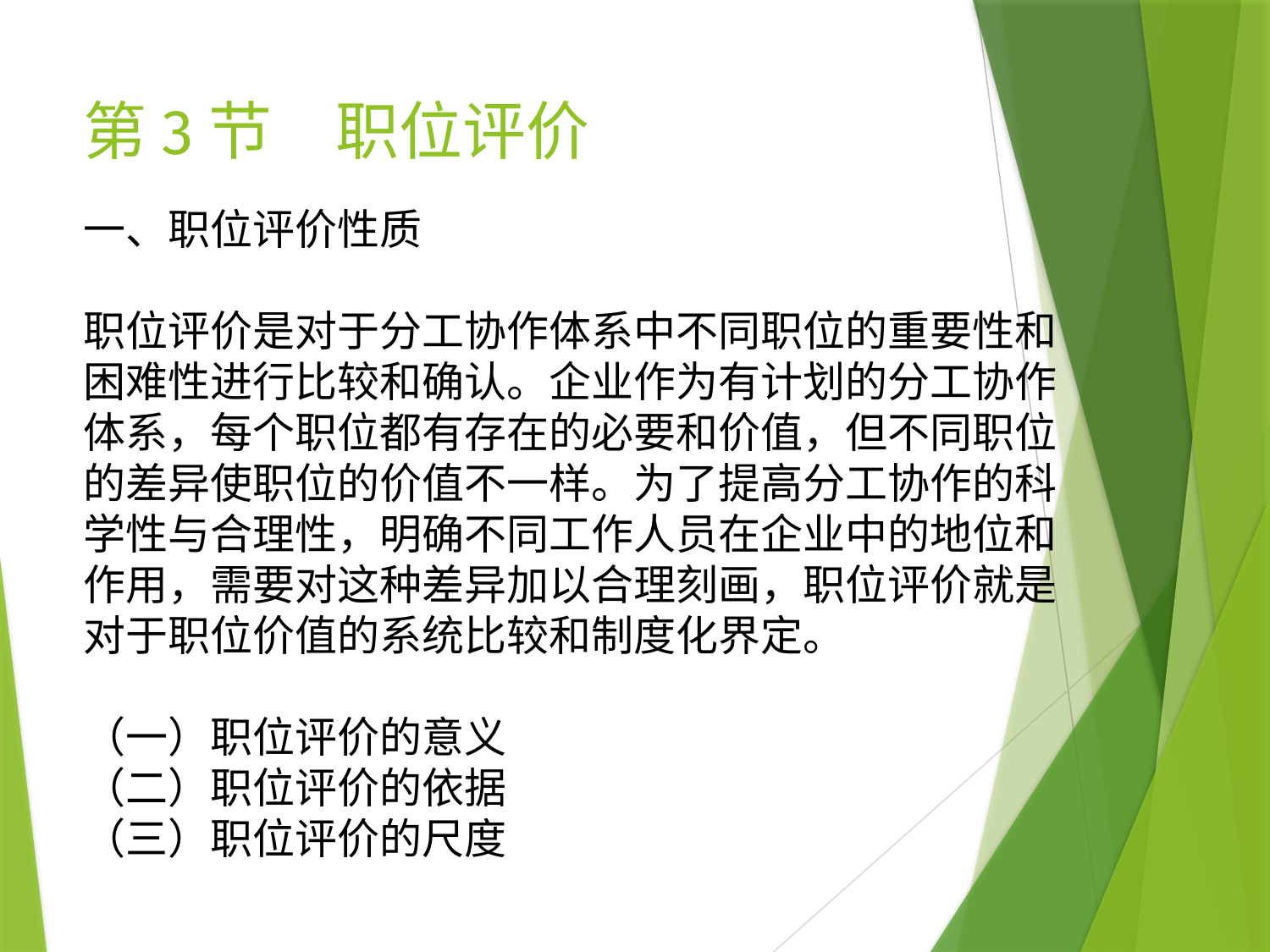

# 第3节　职位评价
一、职位评价性质

职位评价是对于分工协作体系中不同职位的重要性和困难性进行比较和确认。企业作为有计划的分工协作体系，每个职位都有存在的必要和价值，但不同职位的差异使职位的价值不一样。为了提高分工协作的科学性与合理性，明确不同工作人员在企业中的地位和作用，需要对这种差异加以合理刻画，职位评价就是对于职位价值的系统比较和制度化界定。

（一）职位评价的意义
（二）职位评价的依据
（三）职位评价的尺度